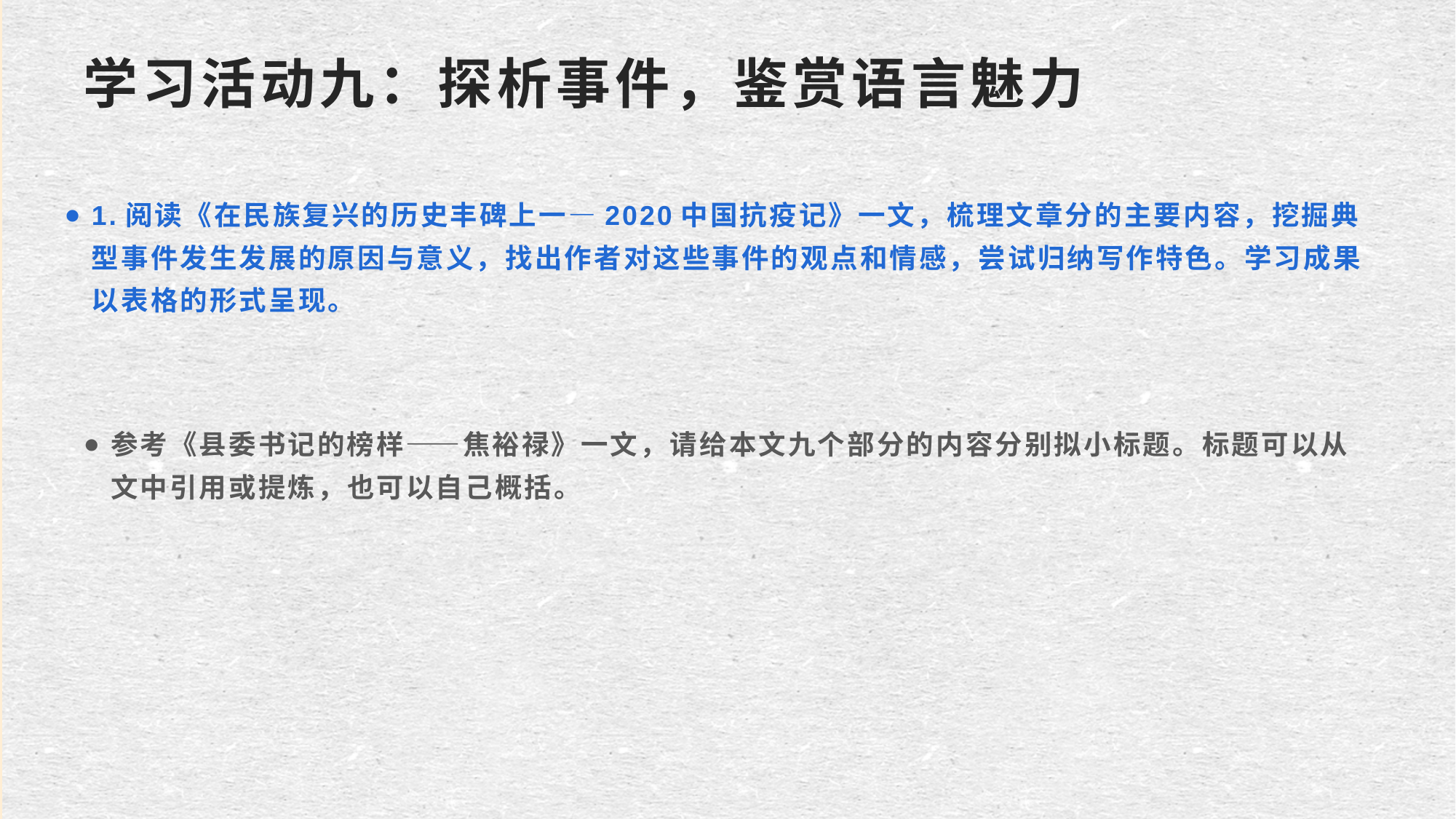

# 学习活动九：探析事件，鉴赏语言魅力
1.阅读《在民族复兴的历史丰碑上一—2020中国抗疫记》一文，梳理文章分的主要内容，挖掘典型事件发生发展的原因与意义，找出作者对这些事件的观点和情感，尝试归纳写作特色。学习成果以表格的形式呈现。
参考《县委书记的榜样——焦裕禄》一文，请给本文九个部分的内容分别拟小标题。标题可以从文中引用或提炼，也可以自己概括。